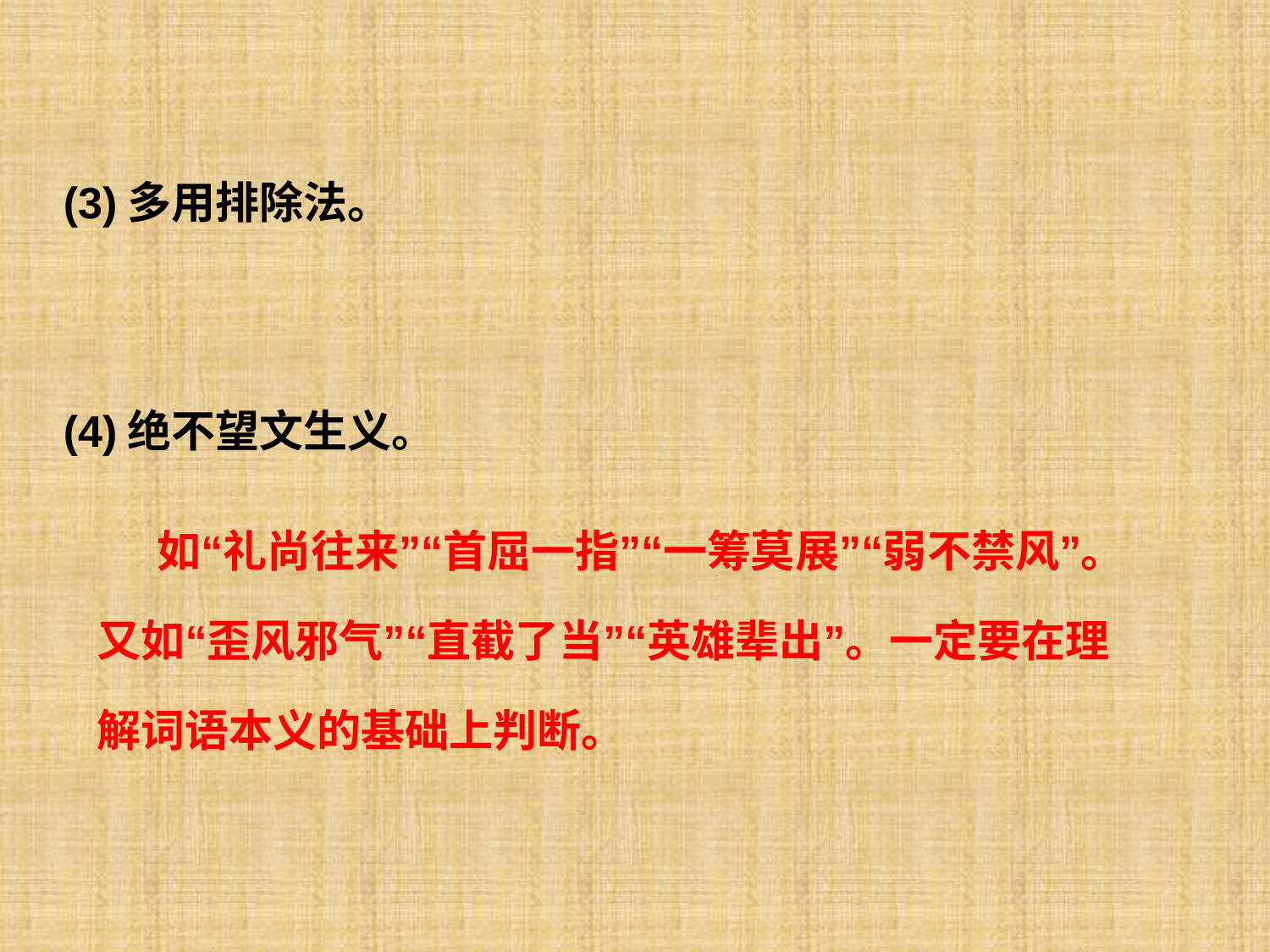

(3)多用排除法。

(4)绝不望文生义。
    如“礼尚往来”“首屈一指”“一筹莫展”“弱不禁风”。又如“歪风邪气”“直截了当”“英雄辈出”。一定要在理解词语本义的基础上判断。